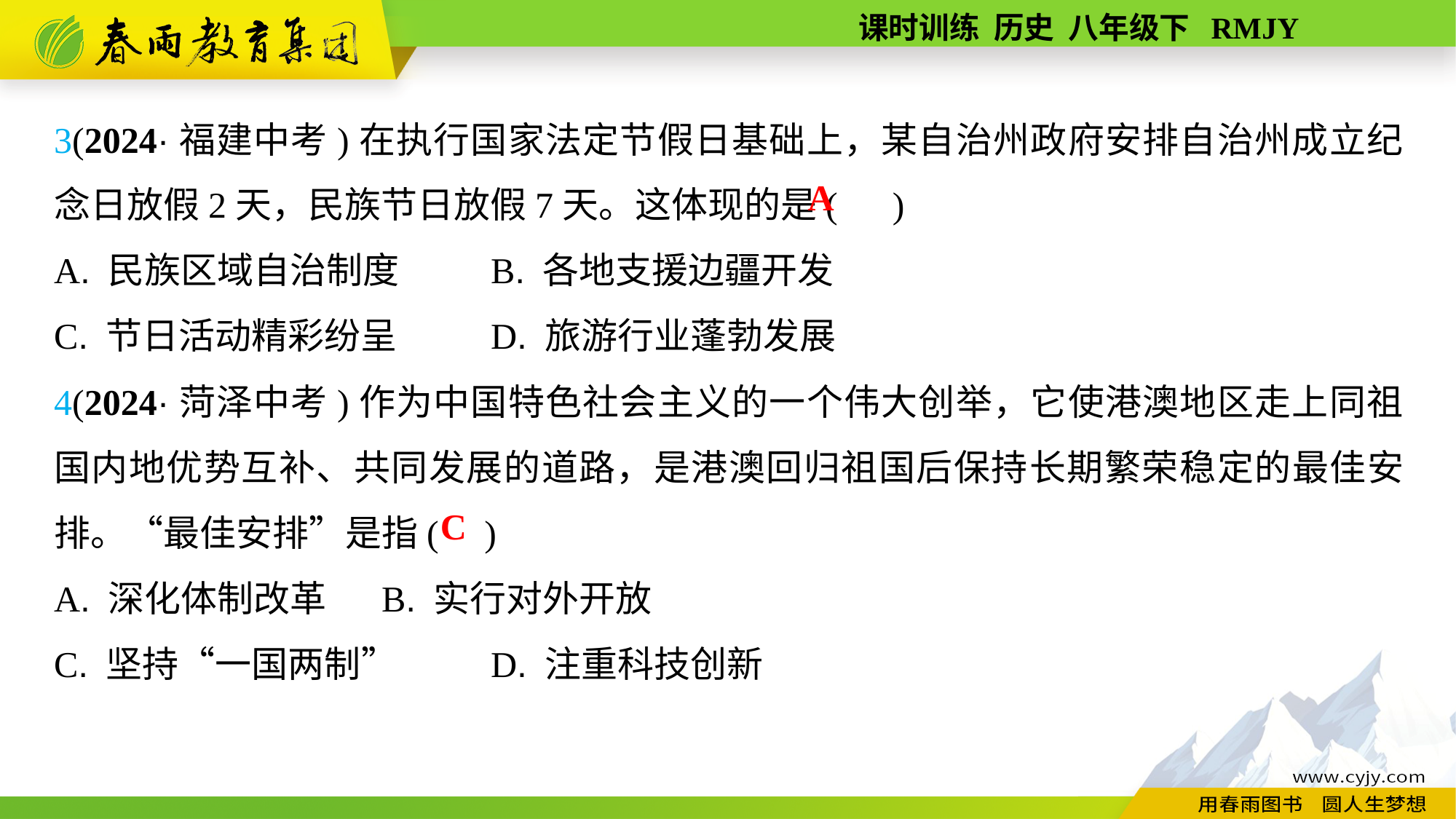

3(2024·福建中考)在执行国家法定节假日基础上，某自治州政府安排自治州成立纪念日放假2天，民族节日放假7天。这体现的是(      )
A. 民族区域自治制度	B. 各地支援边疆开发
C. 节日活动精彩纷呈	D. 旅游行业蓬勃发展
4(2024·菏泽中考)作为中国特色社会主义的一个伟大创举，它使港澳地区走上同祖国内地优势互补、共同发展的道路，是港澳回归祖国后保持长期繁荣稳定的最佳安排。“最佳安排”是指(     )
A. 深化体制改革	B. 实行对外开放
C. 坚持“一国两制”	D. 注重科技创新
A
C